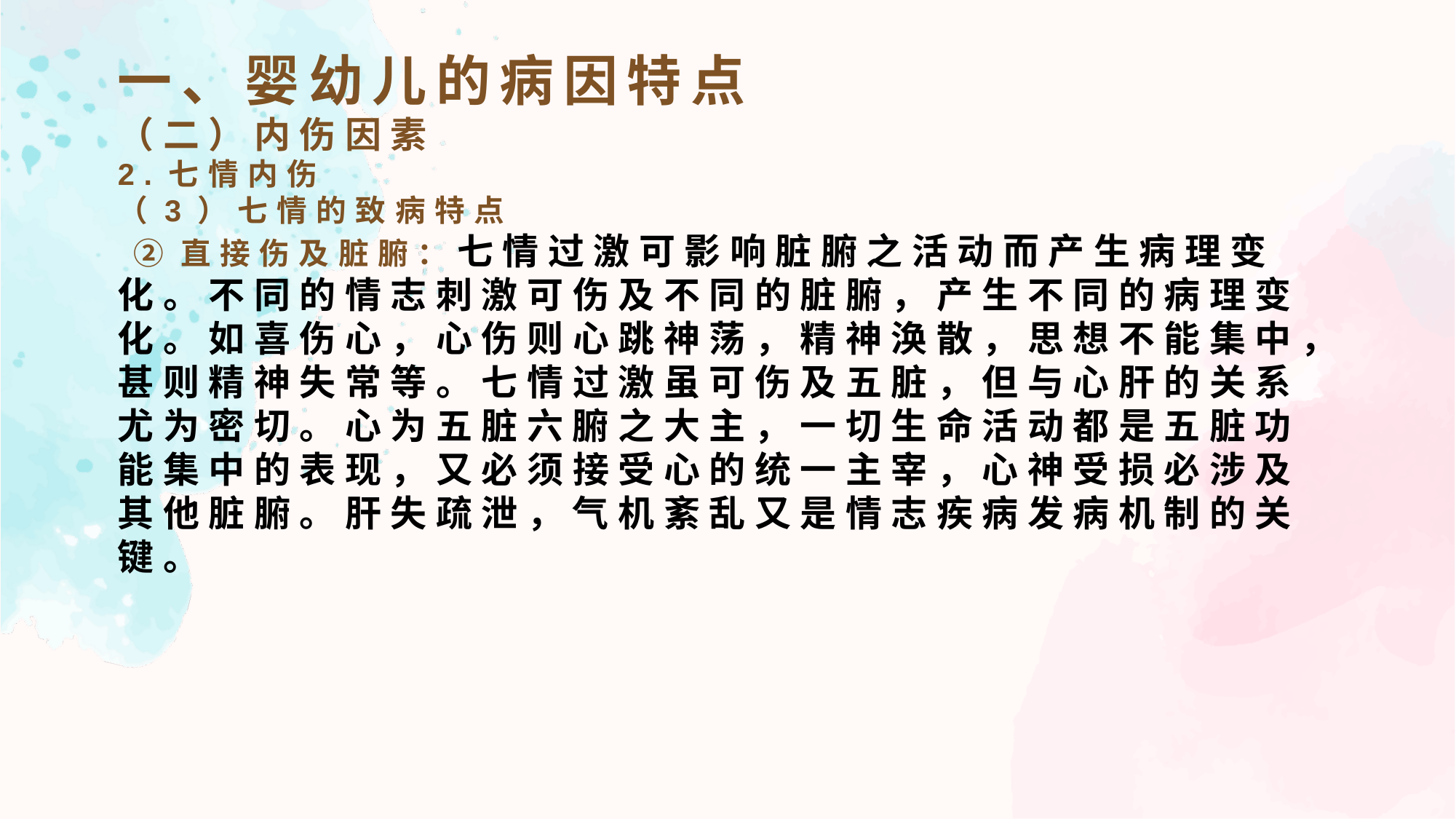

一、婴幼儿的病因特点
（二）内伤因素
2.七情内伤
（3）七情的致病特点
 ②直接伤及脏腑：七情过激可影响脏腑之活动而产生病理变化。不同的情志刺激可伤及不同的脏腑，产生不同的病理变化。如喜伤心，心伤则心跳神荡，精神涣散，思想不能集中，甚则精神失常等。七情过激虽可伤及五脏，但与心肝的关系尤为密切。心为五脏六腑之大主，一切生命活动都是五脏功能集中的表现，又必须接受心的统一主宰，心神受损必涉及其他脏腑。肝失疏泄，气机紊乱又是情志疾病发病机制的关键。